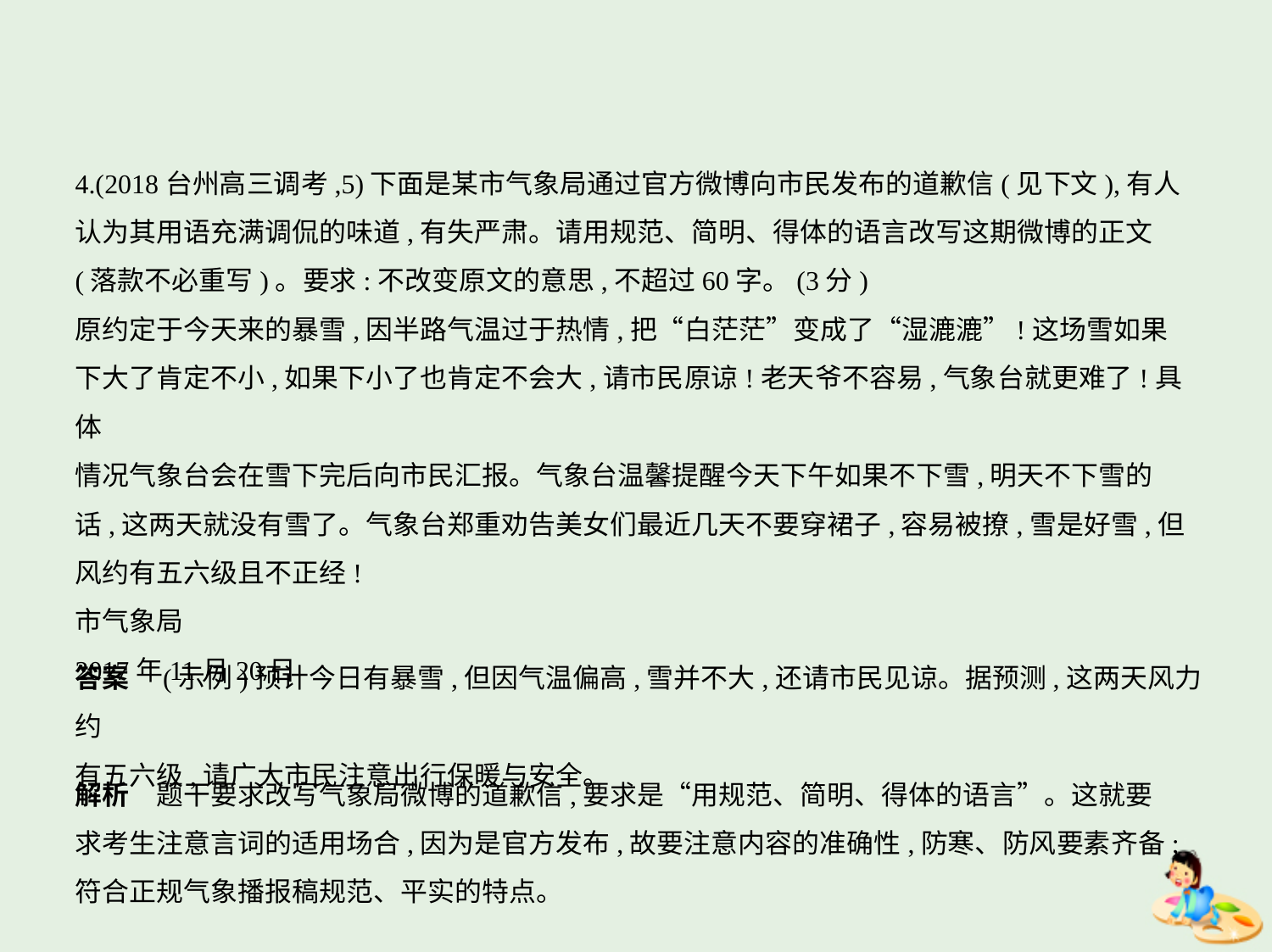

4.(2018台州高三调考,5)下面是某市气象局通过官方微博向市民发布的道歉信(见下文),有人
认为其用语充满调侃的味道,有失严肃。请用规范、简明、得体的语言改写这期微博的正文
(落款不必重写)。要求:不改变原文的意思,不超过60字。(3分)
原约定于今天来的暴雪,因半路气温过于热情,把“白茫茫”变成了“湿漉漉”!这场雪如果
下大了肯定不小,如果下小了也肯定不会大,请市民原谅!老天爷不容易,气象台就更难了!具体
情况气象台会在雪下完后向市民汇报。气象台温馨提醒今天下午如果不下雪,明天不下雪的
话,这两天就没有雪了。气象台郑重劝告美女们最近几天不要穿裙子,容易被撩,雪是好雪,但
风约有五六级且不正经!
市气象局
2017年11月20日
答案　(示例)预计今日有暴雪,但因气温偏高,雪并不大,还请市民见谅。据预测,这两天风力约
有五六级,请广大市民注意出行保暖与安全。
解析　题干要求改写气象局微博的道歉信,要求是“用规范、简明、得体的语言”。这就要
求考生注意言词的适用场合,因为是官方发布,故要注意内容的准确性,防寒、防风要素齐备;
符合正规气象播报稿规范、平实的特点。